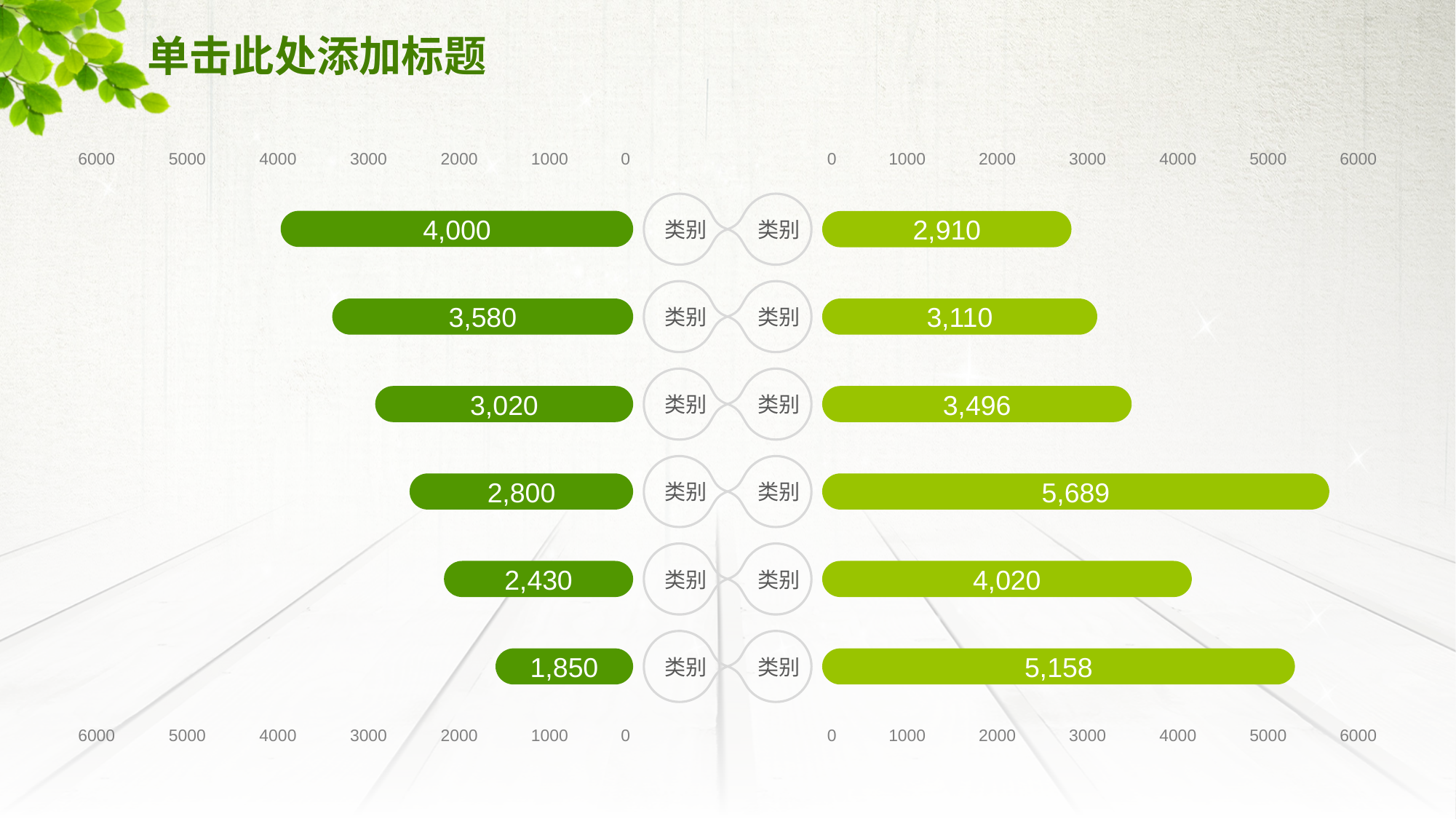

# 单击此处添加标题
6000
5000
4000
3000
2000
1000
0
0
1000
2000
3000
4000
5000
6000
 类别
   类别
4,000
2,910
 类别
   类别
3,580
3,110
 类别
   类别
3,020
3,496
 类别
   类别
2,800
5,689
 类别
   类别
2,430
4,020
 类别
   类别
1,850
5,158
6000
5000
4000
3000
2000
1000
0
0
1000
2000
3000
4000
5000
6000